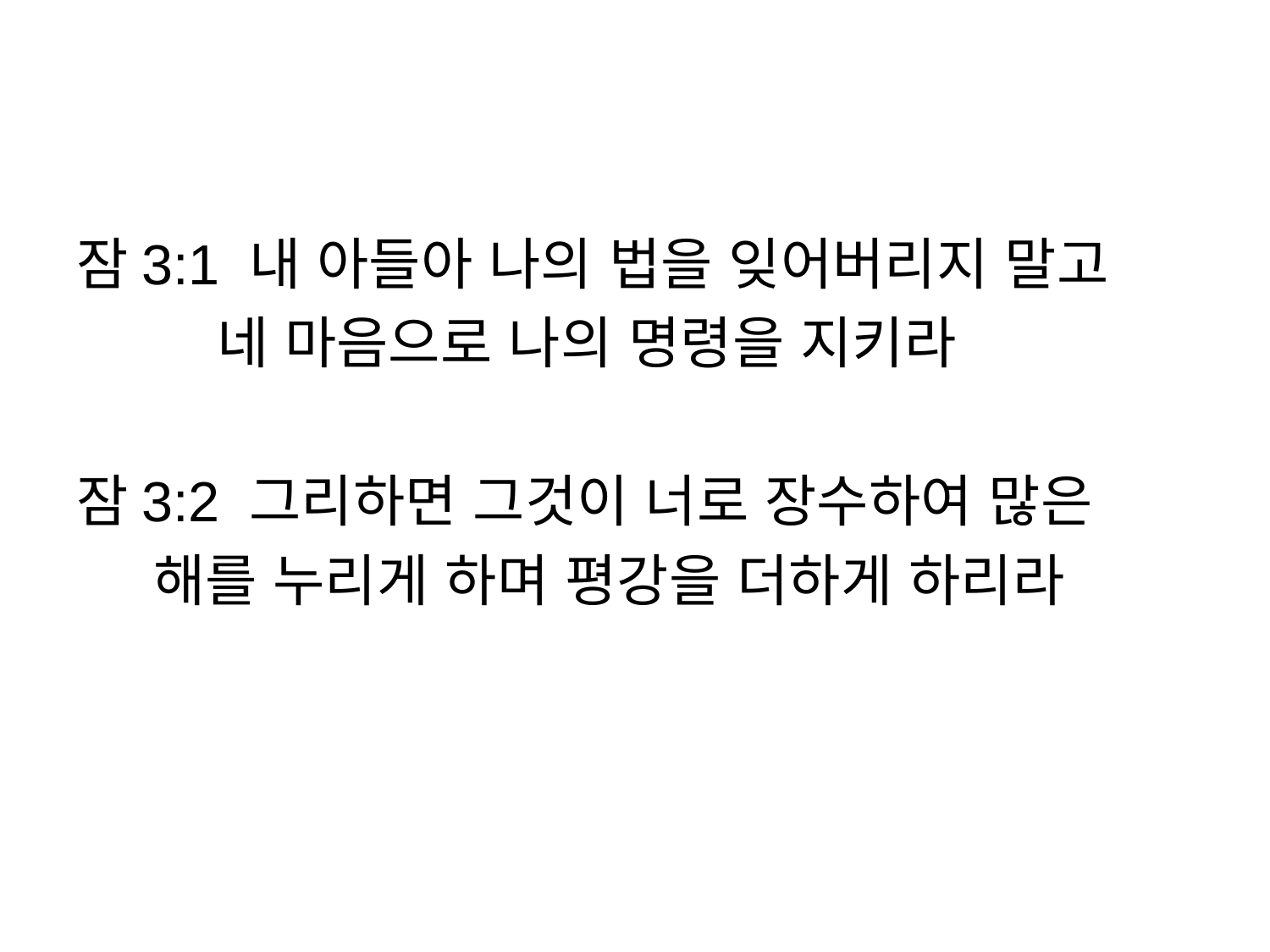

#
잠3:1 내 아들아 나의 법을 잊어버리지 말고
        네 마음으로 나의 명령을 지키라

잠3:2 그리하면 그것이 너로 장수하여 많은
    해를 누리게 하며 평강을 더하게 하리라